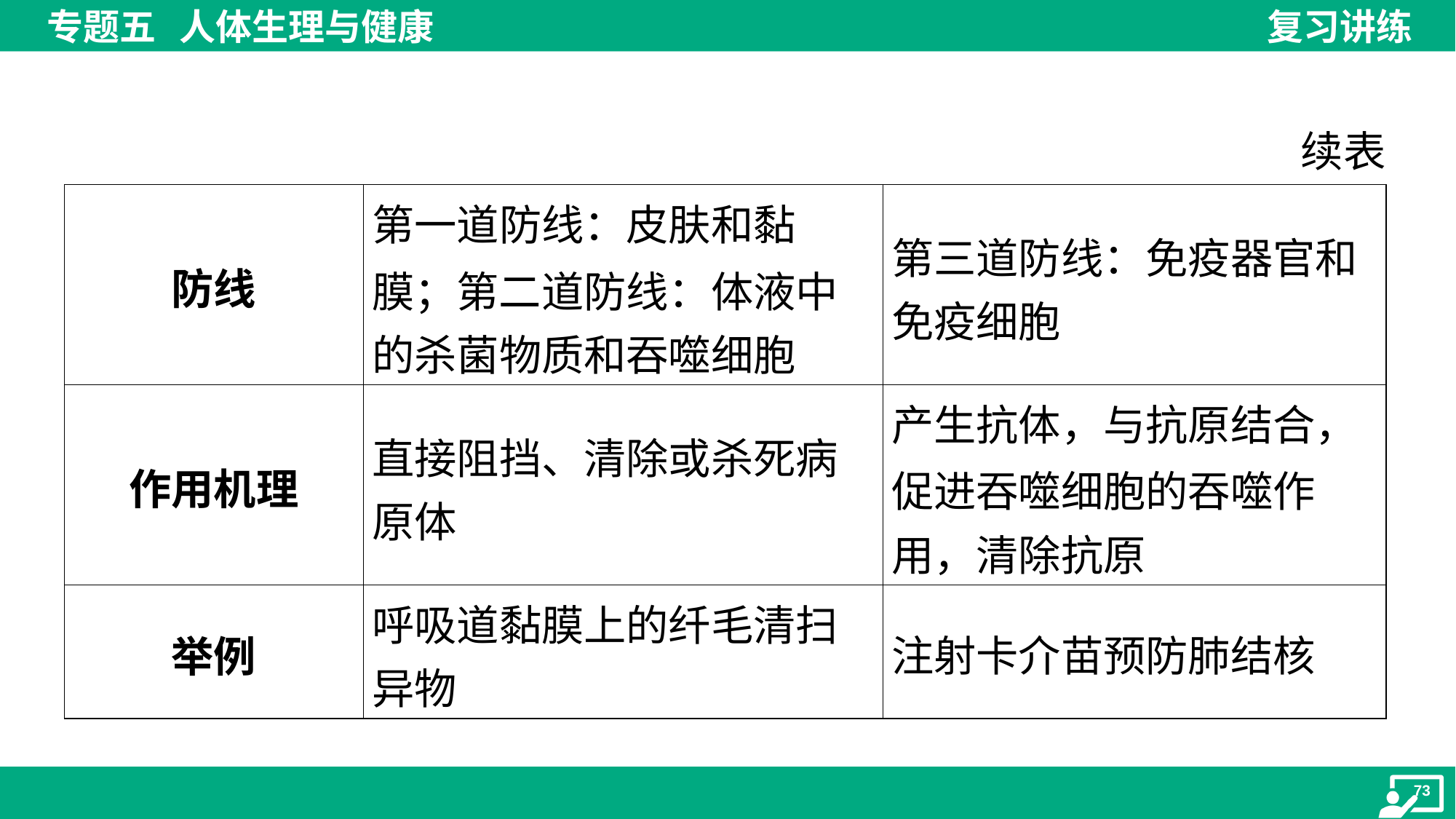

续表
| 防线 | 第一道防线：皮肤和黏 膜；第二道防线：体液中 的杀菌物质和吞噬细胞 | 第三道防线：免疫器官和 免疫细胞 |
| --- | --- | --- |
| 作用机理 | 直接阻挡、清除或杀死病 原体 | 产生抗体，与抗原结合， 促进吞噬细胞的吞噬作 用，清除抗原 |
| 举例 | 呼吸道黏膜上的纤毛清扫 异物 | 注射卡介苗预防肺结核 |